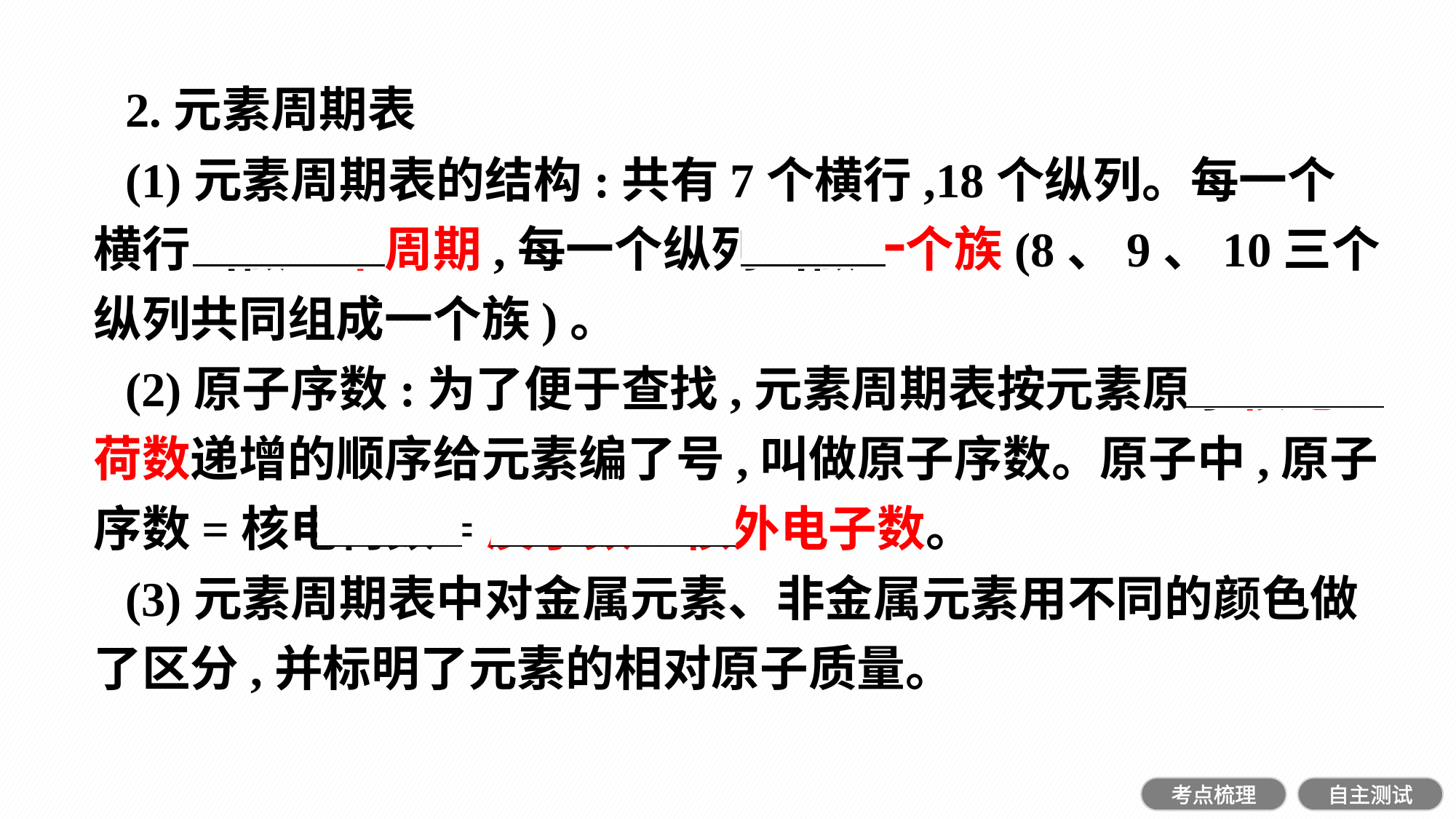

2.元素周期表
(1)元素周期表的结构:共有7个横行,18个纵列。每一个横行叫做一个周期,每一个纵列叫做一个族(8、9、10三个纵列共同组成一个族)。
(2)原子序数:为了便于查找,元素周期表按元素原子核电荷数递增的顺序给元素编了号,叫做原子序数。原子中,原子序数=核电荷数=质子数=核外电子数。
(3)元素周期表中对金属元素、非金属元素用不同的颜色做了区分,并标明了元素的相对原子质量。